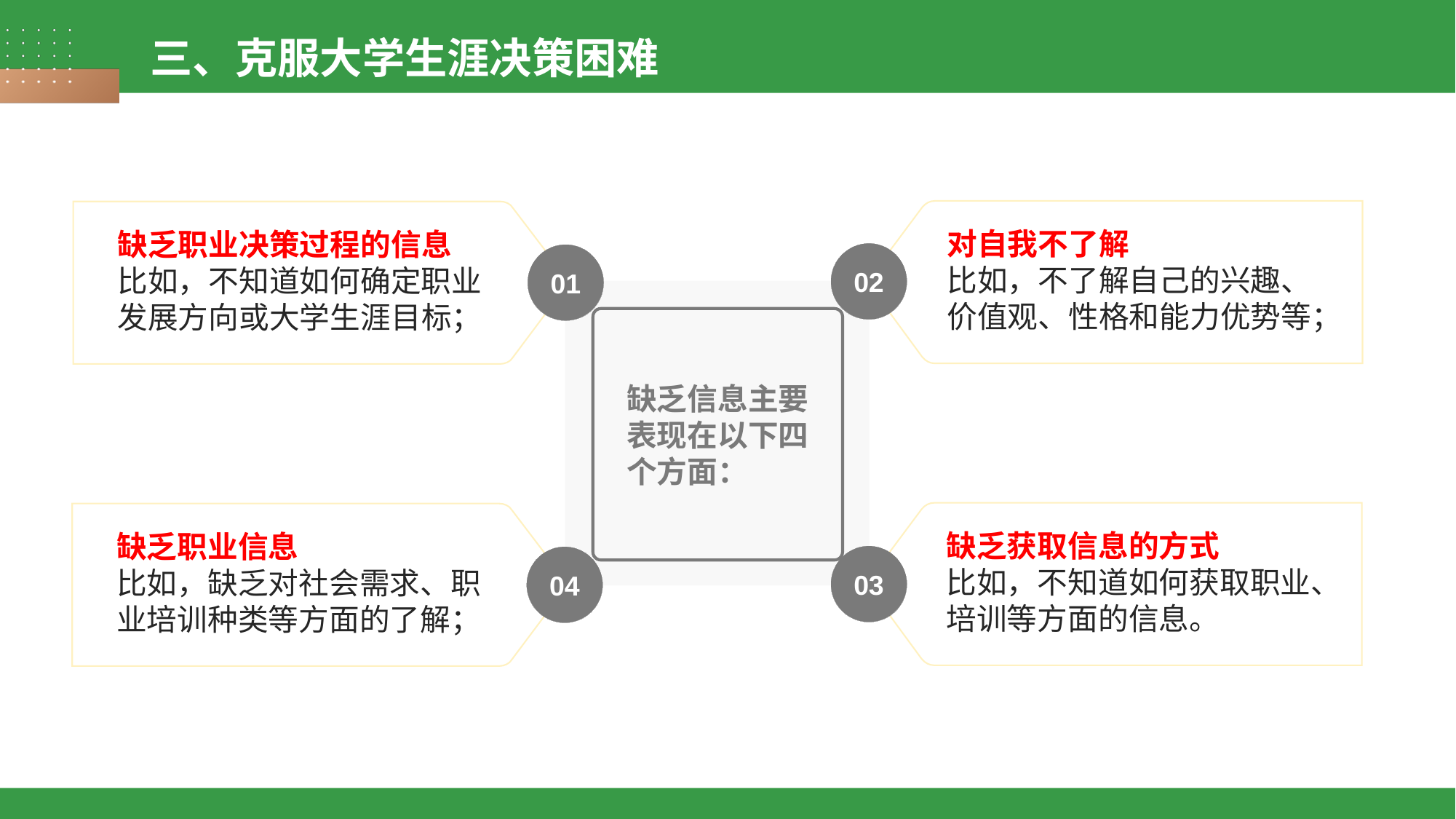

三、克服大学生涯决策困难
对自我不了解
比如，不了解自己的兴趣、价值观、性格和能力优势等；
缺乏职业决策过程的信息
比如，不知道如何确定职业发展方向或大学生涯目标；
02
01

缺乏信息主要
表现在以下四
个方面：
缺乏获取信息的方式
比如，不知道如何获取职业、培训等方面的信息。
缺乏职业信息
比如，缺乏对社会需求、职业培训种类等方面的了解；
03
04